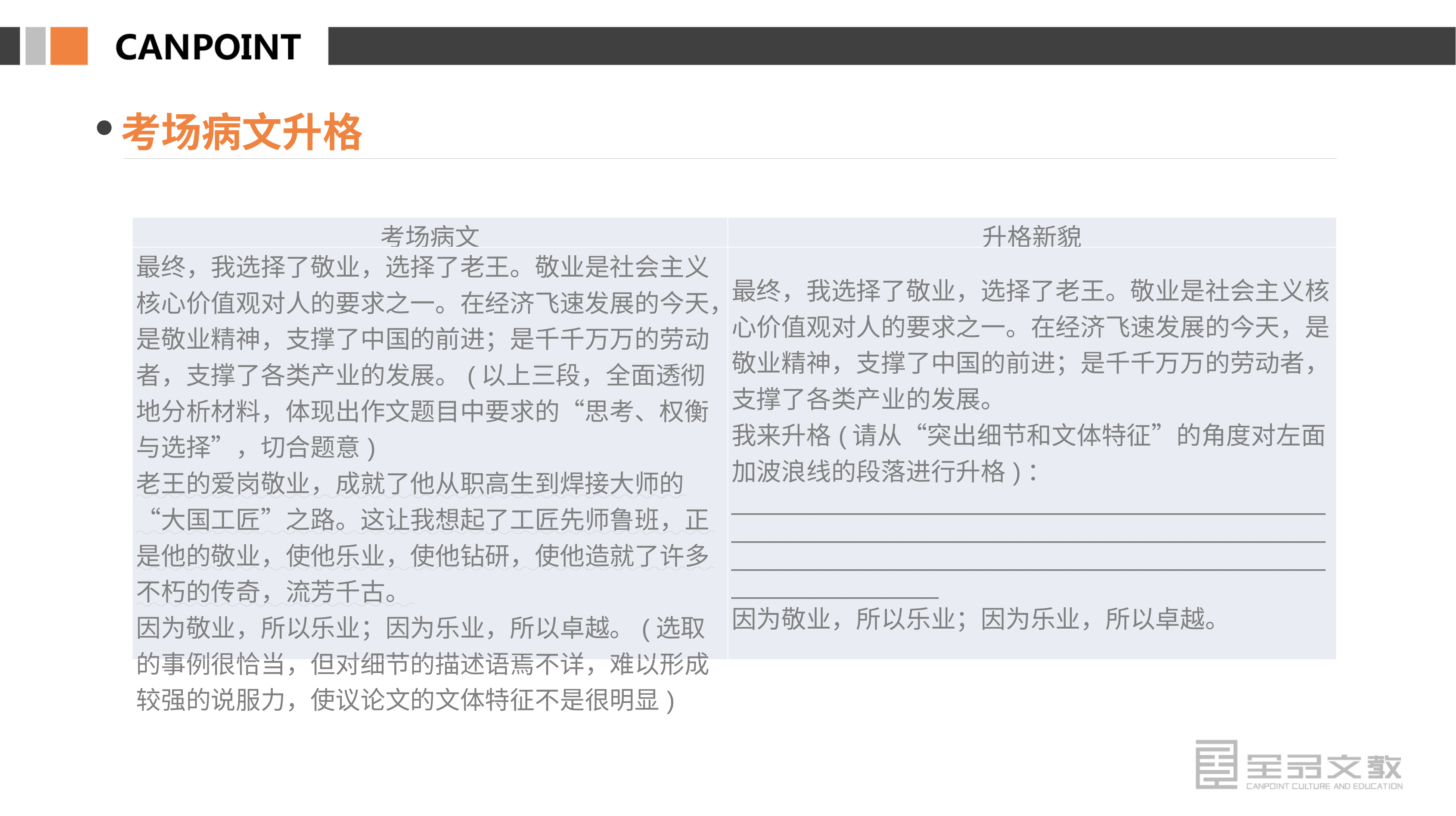

考场病文升格

| 考场病文 | 升格新貌 |
| --- | --- |
| 最终，我选择了敬业，选择了老王。敬业是社会主义核心价值观对人的要求之一。在经济飞速发展的今天，是敬业精神，支撑了中国的前进；是千千万万的劳动者，支撑了各类产业的发展。(以上三段，全面透彻地分析材料，体现出作文题目中要求的“思考、权衡与选择”，切合题意) 老王的爱岗敬业，成就了他从职高生到焊接大师的“大国工匠”之路。这让我想起了工匠先师鲁班，正是他的敬业，使他乐业，使他钻研，使他造就了许多不朽的传奇，流芳千古。 因为敬业，所以乐业；因为乐业，所以卓越。(选取的事例很恰当，但对细节的描述语焉不详，难以形成较强的说服力，使议论文的文体特征不是很明显) | 最终，我选择了敬业，选择了老王。敬业是社会主义核心价值观对人的要求之一。在经济飞速发展的今天，是敬业精神，支撑了中国的前进；是千千万万的劳动者，支撑了各类产业的发展。 我来升格(请从“突出细节和文体特征”的角度对左面加波浪线的段落进行升格)：\_\_\_\_\_\_\_\_\_\_\_\_\_\_\_\_\_\_\_\_\_\_\_\_\_\_\_\_\_\_\_\_\_\_\_\_\_\_\_\_\_\_\_\_\_\_\_\_\_\_\_\_\_\_\_\_\_\_\_\_\_\_\_\_\_\_\_\_\_\_\_\_\_\_\_\_\_\_\_\_\_\_\_\_\_\_\_\_\_\_\_\_\_\_\_\_\_\_\_\_\_\_\_\_\_\_\_\_\_\_\_\_\_\_\_\_\_\_\_\_\_\_\_\_\_\_\_\_\_\_\_\_\_\_\_\_\_\_\_\_\_\_\_\_ 因为敬业，所以乐业；因为乐业，所以卓越。 |